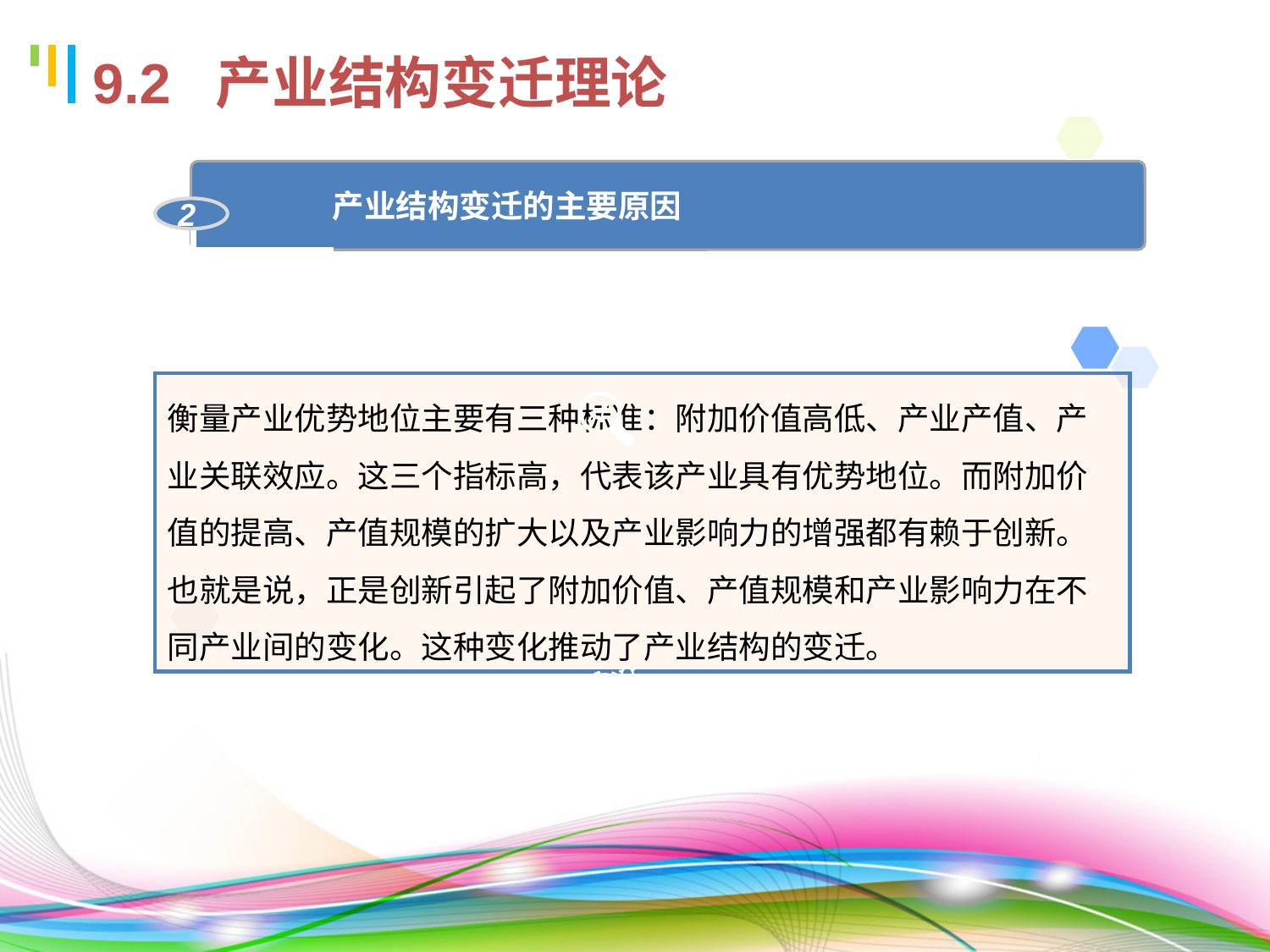

9.2  产业结构变迁理论

	产业结构变迁的主要原因
2

衡量产业优势地位主要有三种标准：附加价值高低、产业产值、产业关联效应。这三个指标高，代表该产业具有优势地位。而附加价值的提高、产值规模的扩大以及产业影响力的增强都有赖于创新。也就是说，正是创新引起了附加价值、产值规模和产业影响力在不同产业间的变化。这种变化推动了产业结构的变迁。